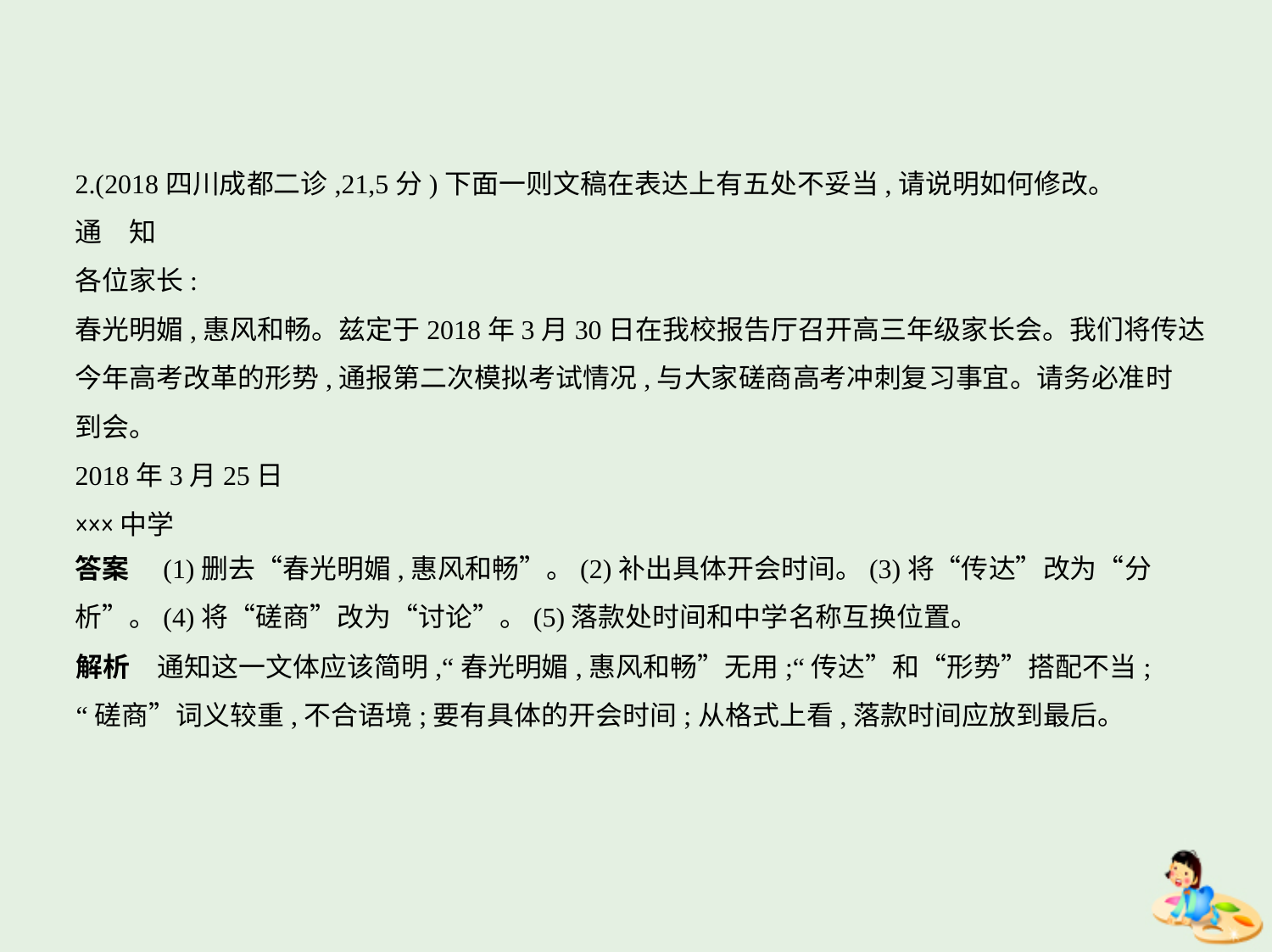

2.(2018四川成都二诊,21,5分)下面一则文稿在表达上有五处不妥当,请说明如何修改。
通　知
各位家长:
春光明媚,惠风和畅。兹定于2018年3月30日在我校报告厅召开高三年级家长会。我们将传达
今年高考改革的形势,通报第二次模拟考试情况,与大家磋商高考冲刺复习事宜。请务必准时
到会。
2018年3月25日
×××中学
答案　(1)删去“春光明媚,惠风和畅”。(2)补出具体开会时间。(3)将“传达”改为“分
析”。(4)将“磋商”改为“讨论”。(5)落款处时间和中学名称互换位置。
解析　通知这一文体应该简明,“春光明媚,惠风和畅”无用;“传达”和“形势”搭配不当;
“磋商”词义较重,不合语境;要有具体的开会时间;从格式上看,落款时间应放到最后。